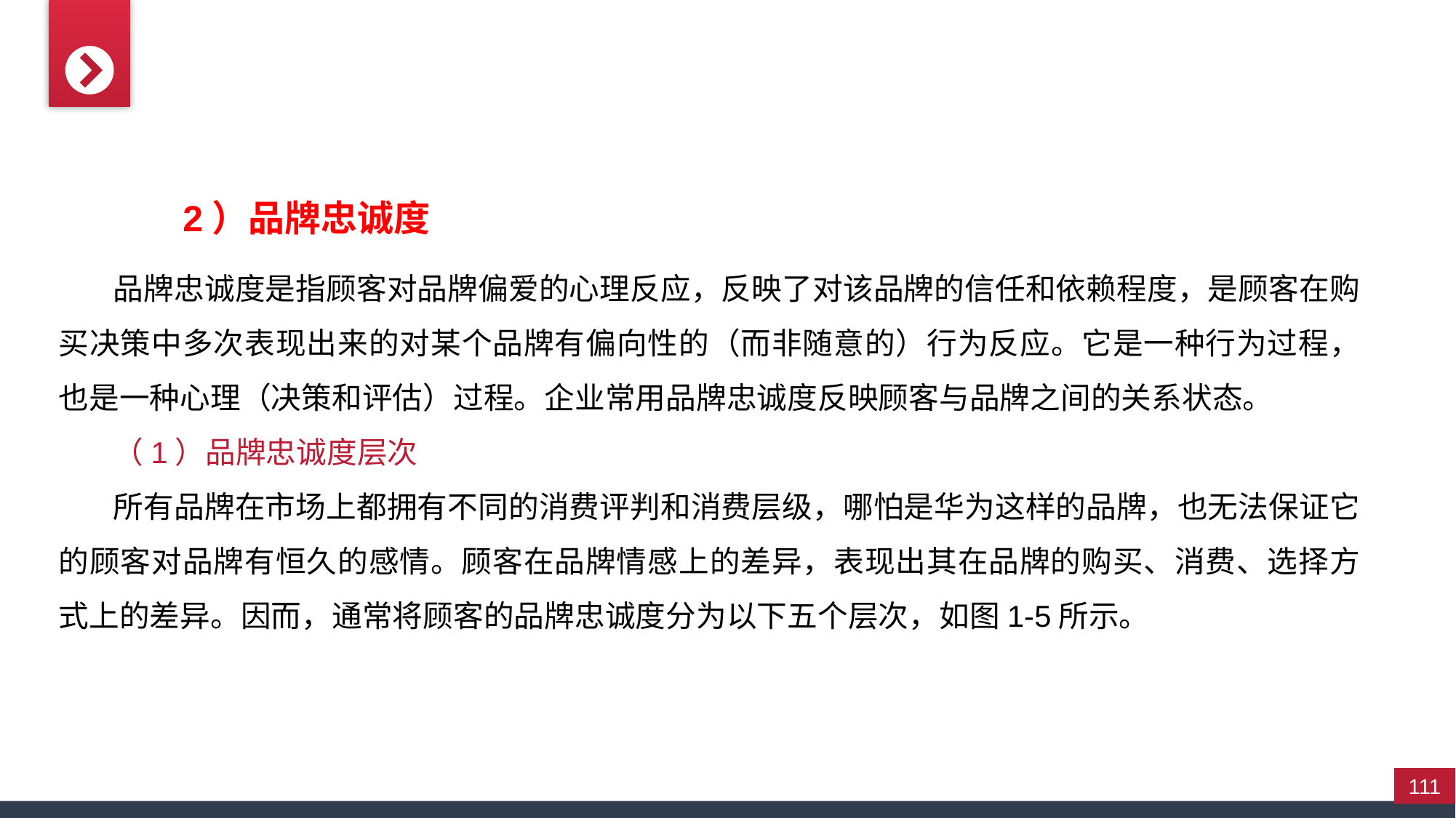

2）品牌忠诚度
品牌忠诚度是指顾客对品牌偏爱的心理反应，反映了对该品牌的信任和依赖程度，是顾客在购买决策中多次表现出来的对某个品牌有偏向性的（而非随意的）行为反应。它是一种行为过程，也是一种心理（决策和评估）过程。企业常用品牌忠诚度反映顾客与品牌之间的关系状态。
（1）品牌忠诚度层次
所有品牌在市场上都拥有不同的消费评判和消费层级，哪怕是华为这样的品牌，也无法保证它的顾客对品牌有恒久的感情。顾客在品牌情感上的差异，表现出其在品牌的购买、消费、选择方式上的差异。因而，通常将顾客的品牌忠诚度分为以下五个层次，如图1-5所示。